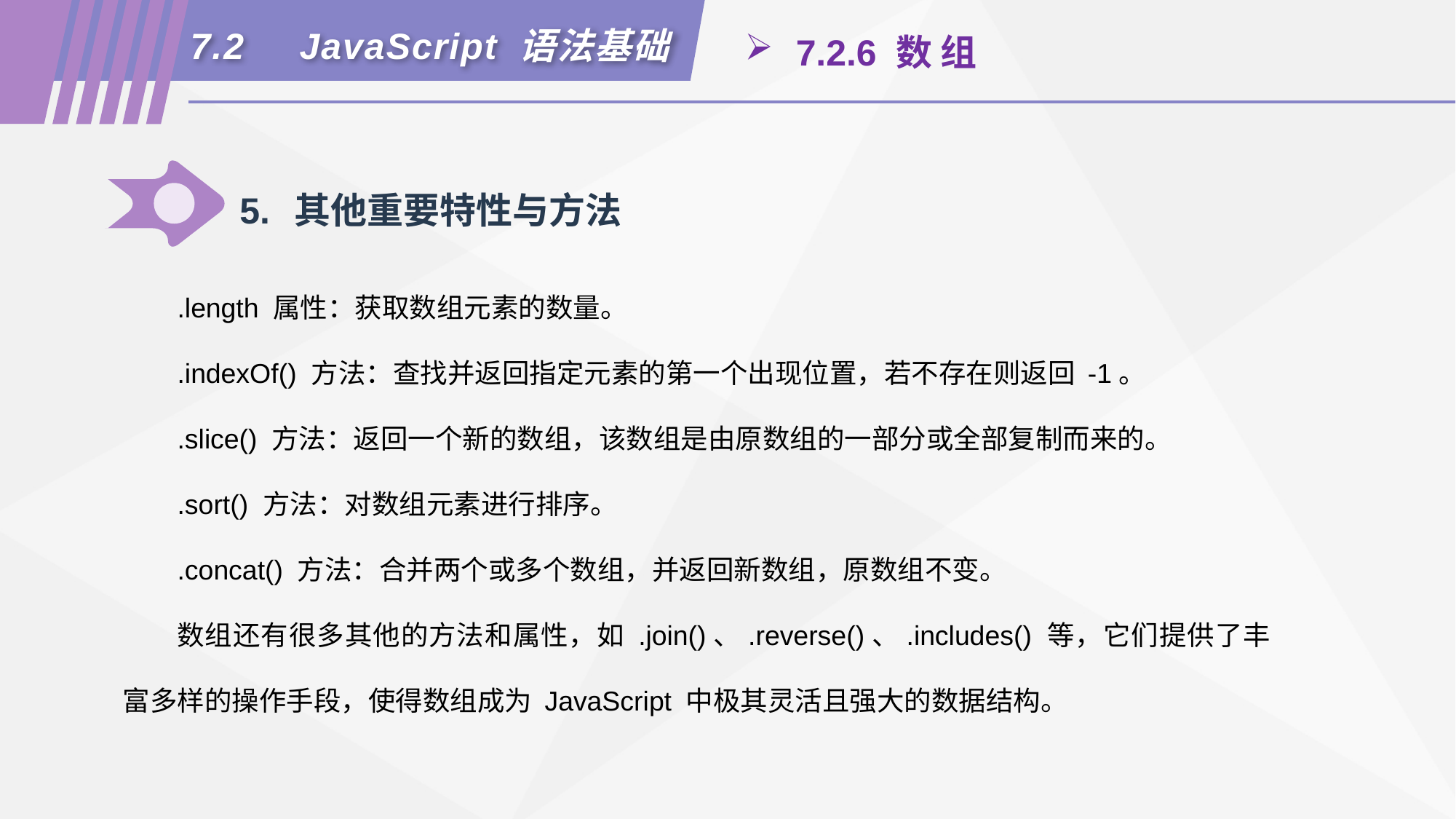

7.2	JavaScript 语法基础
 7.2.6 数 组

5.	其他重要特性与方法
.length 属性：获取数组元素的数量。
.indexOf() 方法：查找并返回指定元素的第一个出现位置，若不存在则返回 -1。
.slice() 方法：返回一个新的数组，该数组是由原数组的一部分或全部复制而来的。
.sort() 方法：对数组元素进行排序。
.concat() 方法：合并两个或多个数组，并返回新数组，原数组不变。
数组还有很多其他的方法和属性，如 .join()、.reverse()、.includes() 等，它们提供了丰富多样的操作手段，使得数组成为 JavaScript 中极其灵活且强大的数据结构。